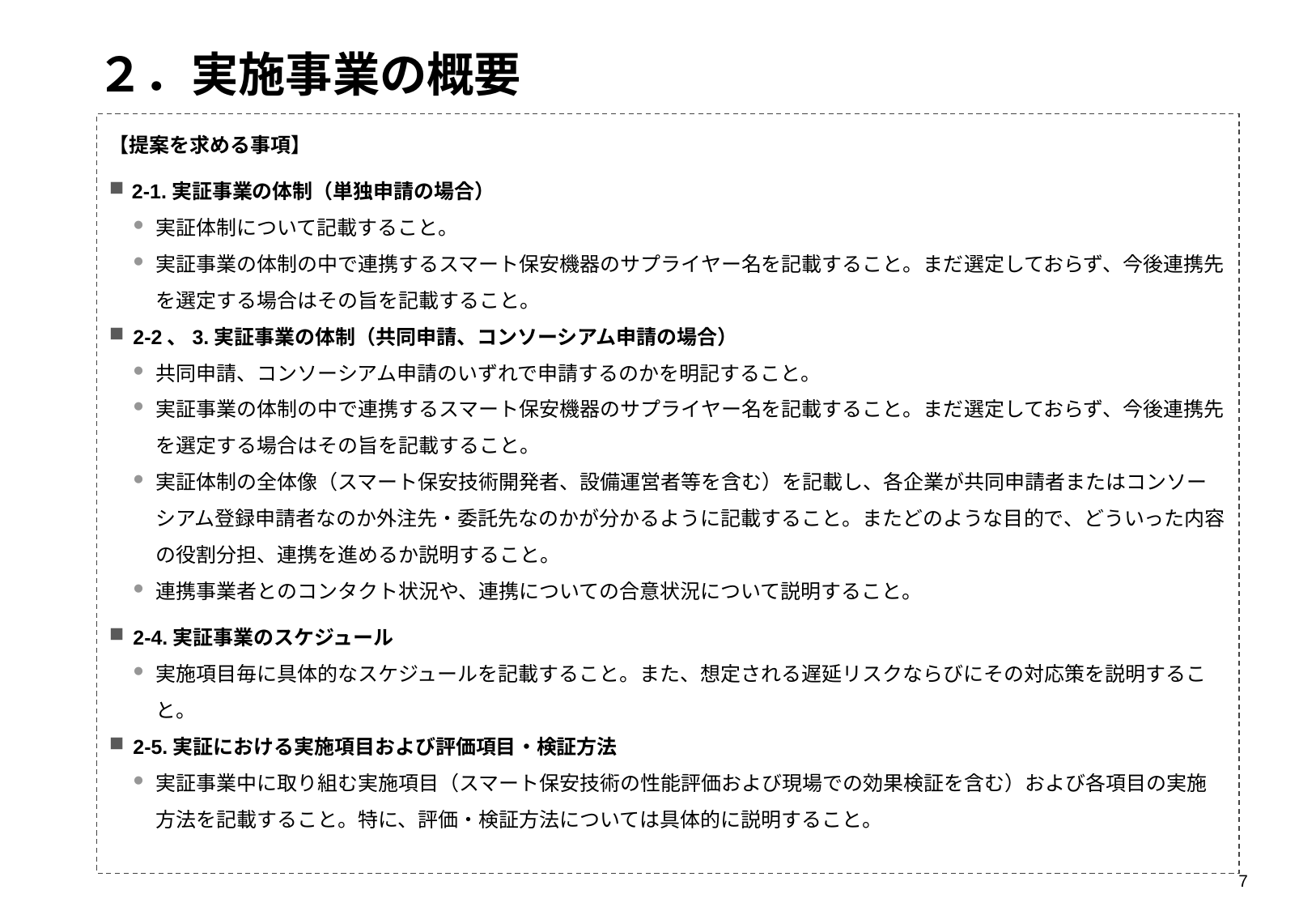

# ２．実施事業の概要
【提案を求める事項】
2-1.実証事業の体制（単独申請の場合）
実証体制について記載すること。
実証事業の体制の中で連携するスマート保安機器のサプライヤー名を記載すること。まだ選定しておらず、今後連携先を選定する場合はその旨を記載すること。
2-2、3.実証事業の体制（共同申請、コンソーシアム申請の場合）
共同申請、コンソーシアム申請のいずれで申請するのかを明記すること。
実証事業の体制の中で連携するスマート保安機器のサプライヤー名を記載すること。まだ選定しておらず、今後連携先を選定する場合はその旨を記載すること。
実証体制の全体像（スマート保安技術開発者、設備運営者等を含む）を記載し、各企業が共同申請者またはコンソーシアム登録申請者なのか外注先・委託先なのかが分かるように記載すること。またどのような目的で、どういった内容の役割分担、連携を進めるか説明すること。
連携事業者とのコンタクト状況や、連携についての合意状況について説明すること。
2-4.実証事業のスケジュール
実施項目毎に具体的なスケジュールを記載すること。また、想定される遅延リスクならびにその対応策を説明すること。
2-5.実証における実施項目および評価項目・検証方法
実証事業中に取り組む実施項目（スマート保安技術の性能評価および現場での効果検証を含む）および各項目の実施方法を記載すること。特に、評価・検証方法については具体的に説明すること。